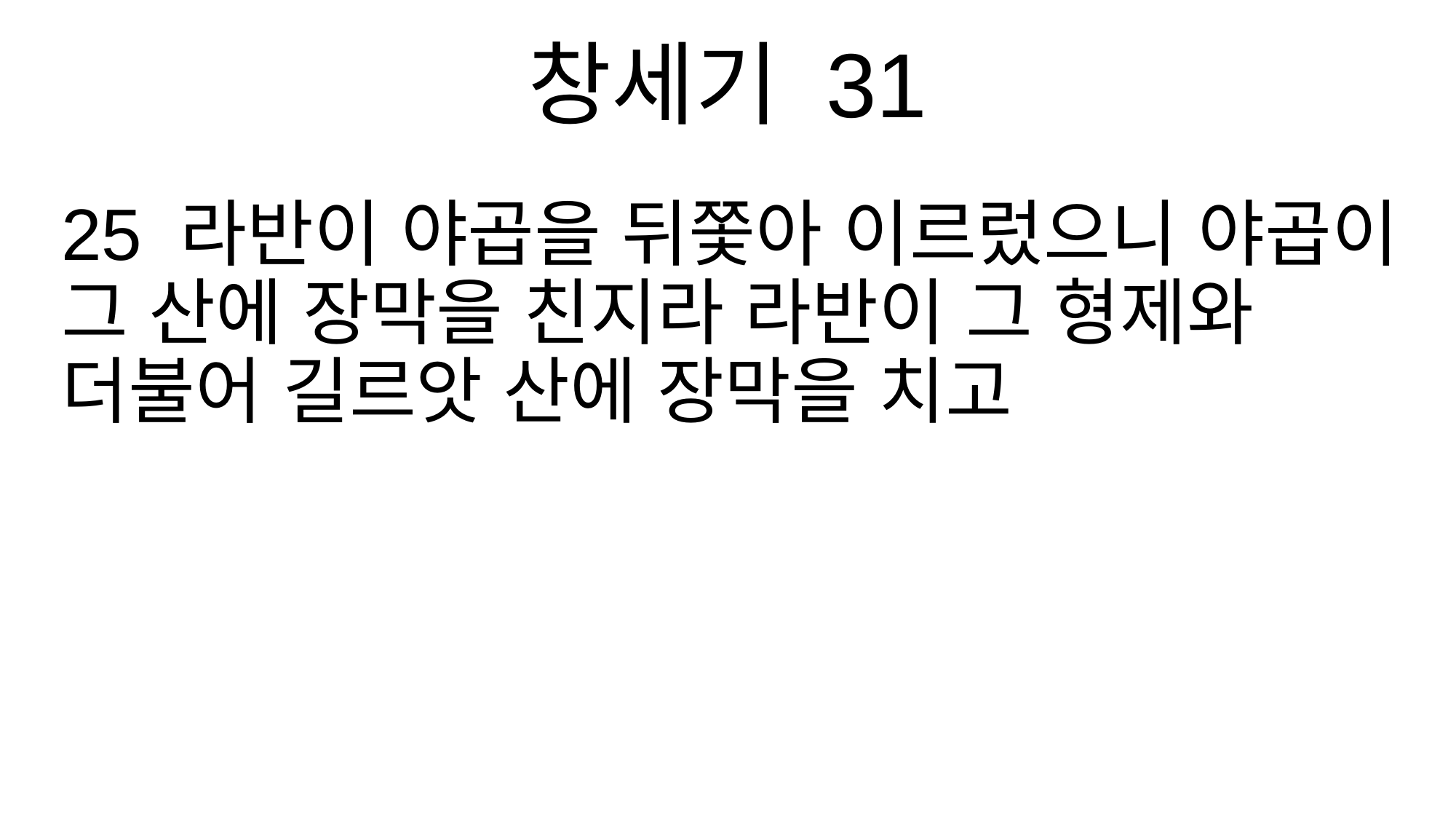

창세기 31
25 라반이 야곱을 뒤쫓아 이르렀으니 야곱이 그 산에 장막을 친지라 라반이 그 형제와 더불어 길르앗 산에 장막을 치고